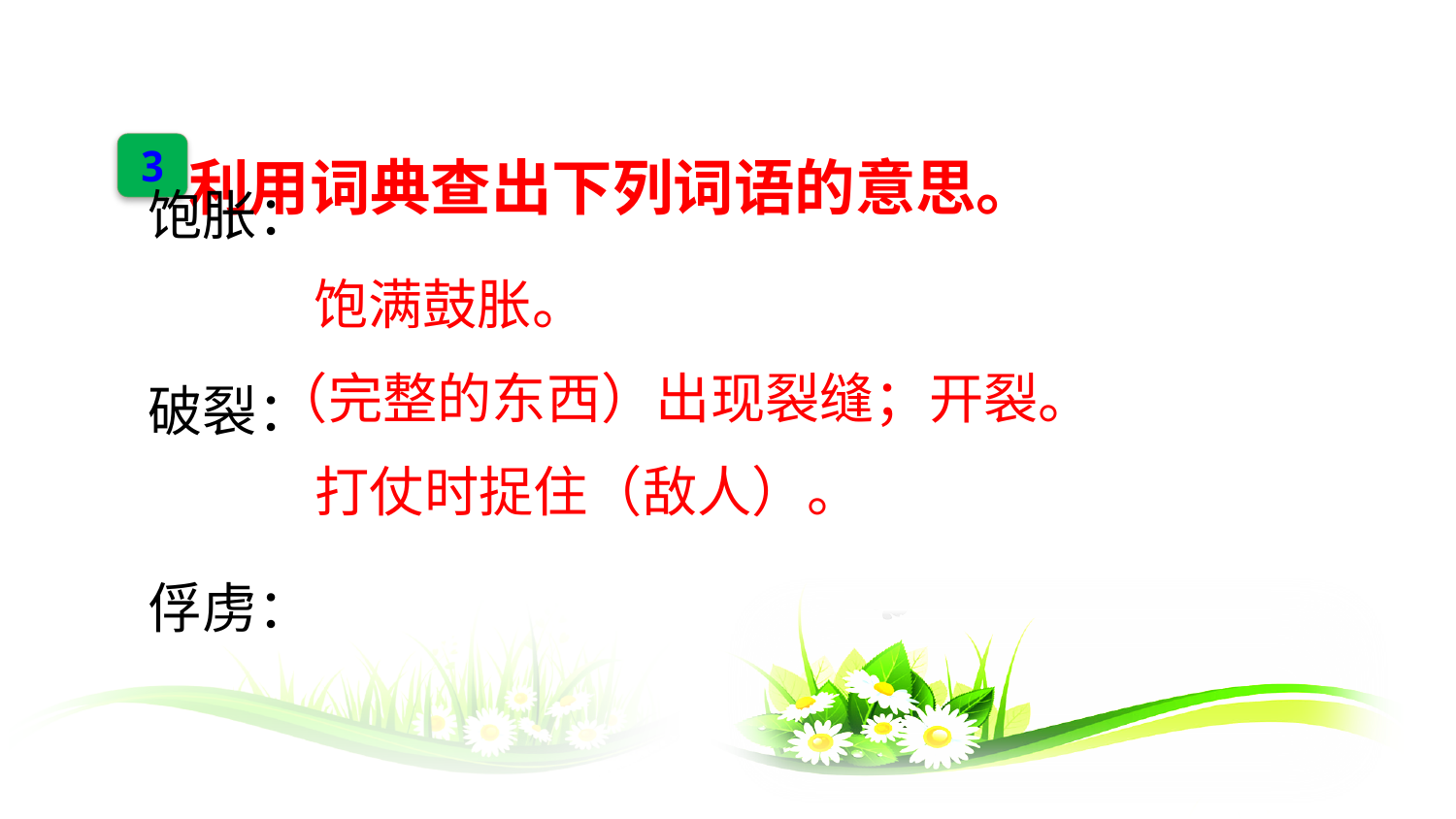

利用词典查出下列词语的意思。
3
饱胀：
破裂：
俘虏：
饱满鼓胀。
（完整的东西）出现裂缝；开裂。
打仗时捉住（敌人）。